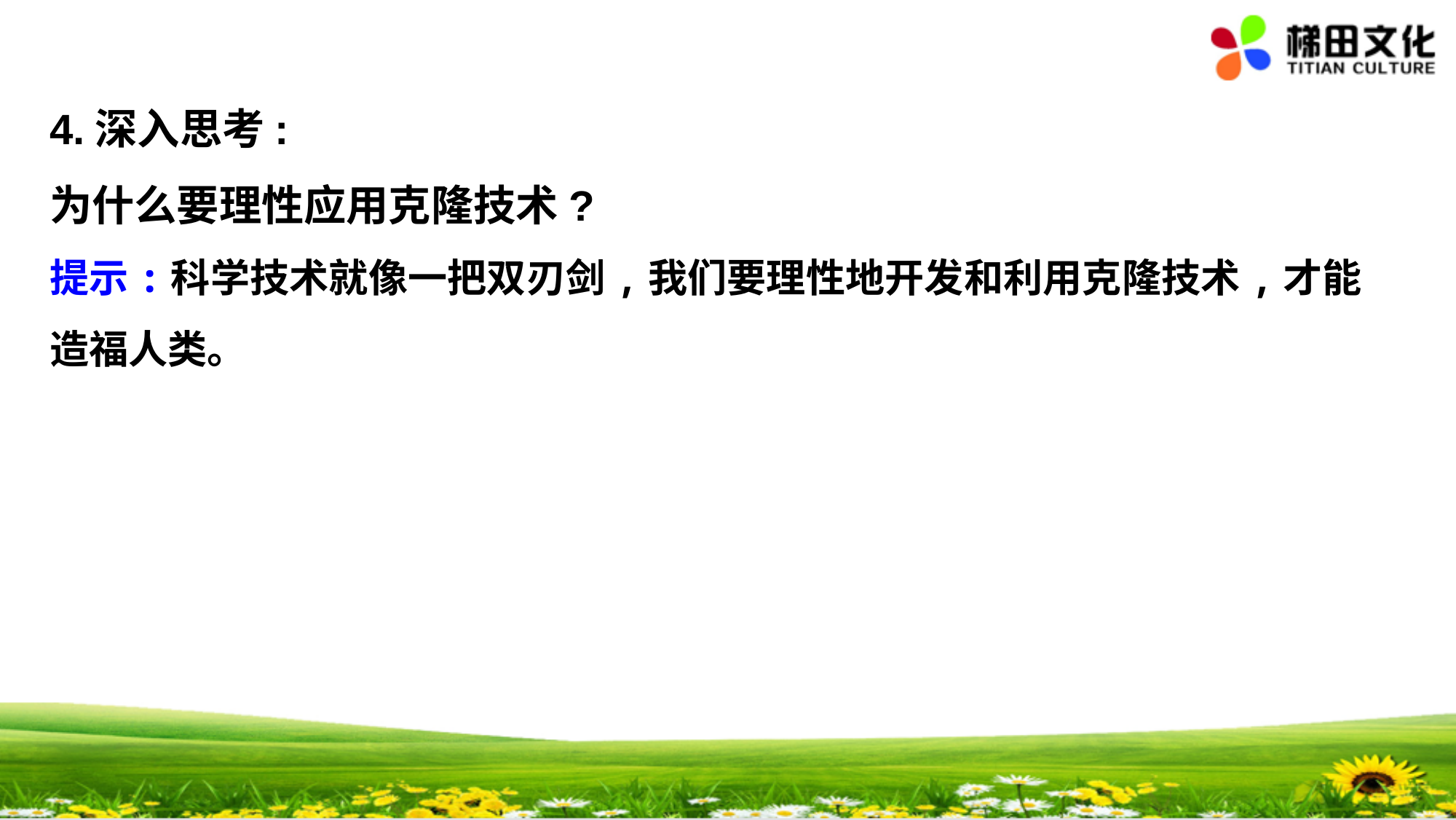

4.深入思考:
为什么要理性应用克隆技术?
提示:科学技术就像一把双刃剑,我们要理性地开发和利用克隆技术,才能
造福人类。